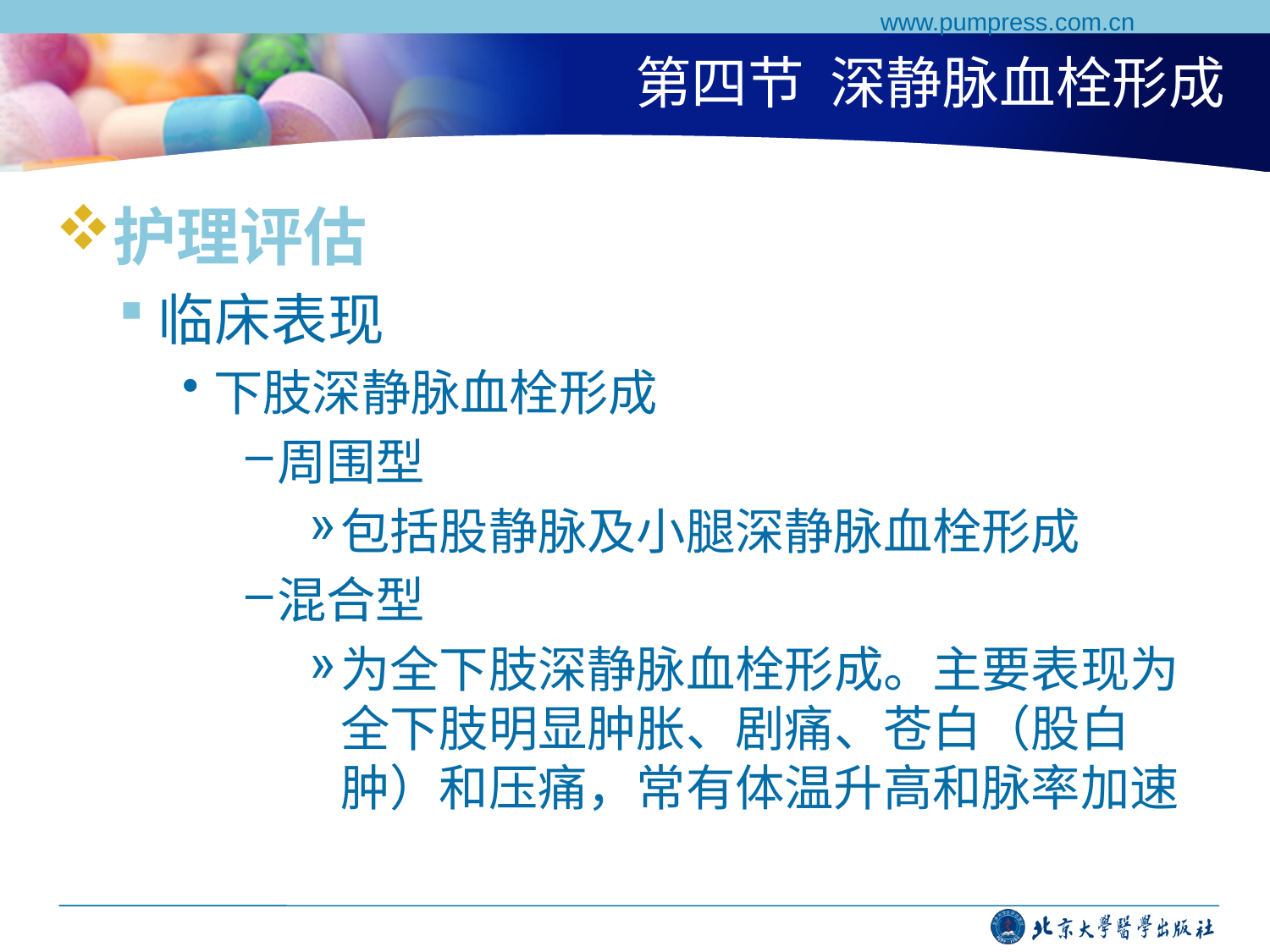

www.pumpress.com.cn
# 第四节  深静脉血栓形成
护理评估
临床表现
下肢深静脉血栓形成
周围型
包括股静脉及小腿深静脉血栓形成
混合型
为全下肢深静脉血栓形成。主要表现为全下肢明显肿胀、剧痛、苍白（股白肿）和压痛，常有体温升高和脉率加速